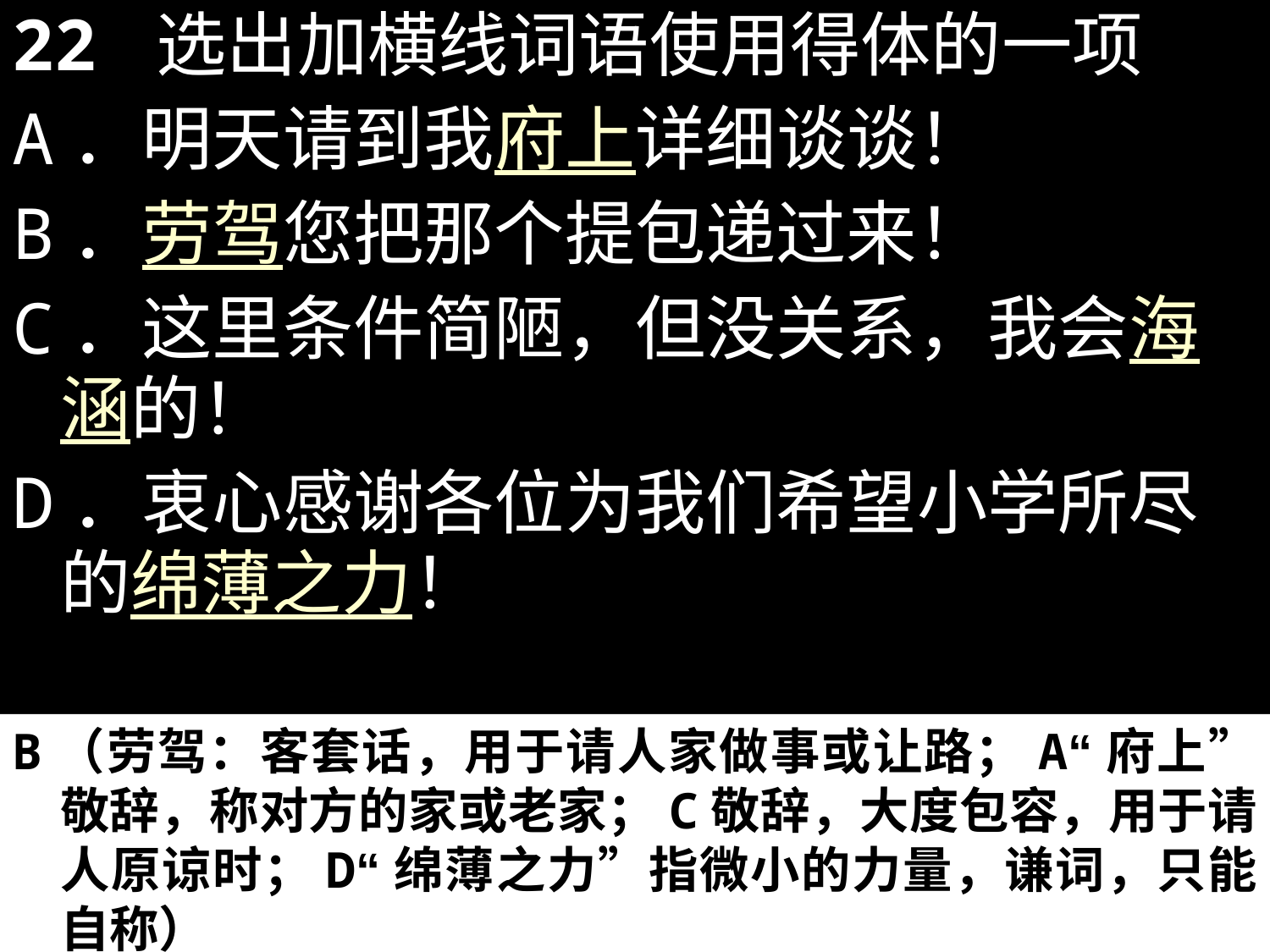

22 选出加横线词语使用得体的一项
A．明天请到我府上详细谈谈！
B．劳驾您把那个提包递过来！
C．这里条件简陋，但没关系，我会海涵的！
D．衷心感谢各位为我们希望小学所尽的绵薄之力！
B（劳驾：客套话，用于请人家做事或让路；A“府上”敬辞，称对方的家或老家；C敬辞，大度包容，用于请人原谅时；D“绵薄之力”指微小的力量，谦词，只能自称）